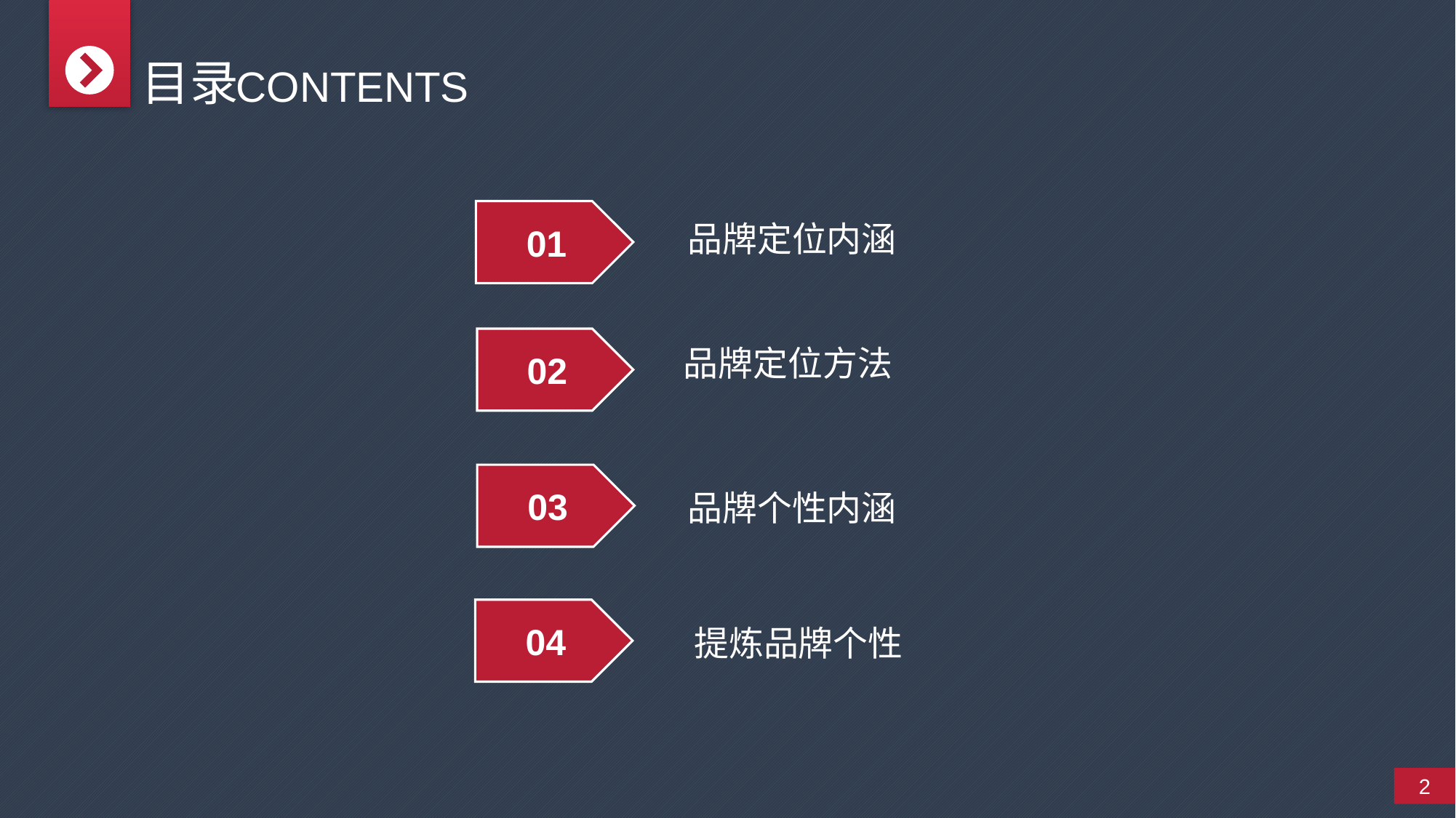

目录

CONTENTS
品牌定位内涵
01
品牌定位方法
02
品牌个性内涵
03
提炼品牌个性
04